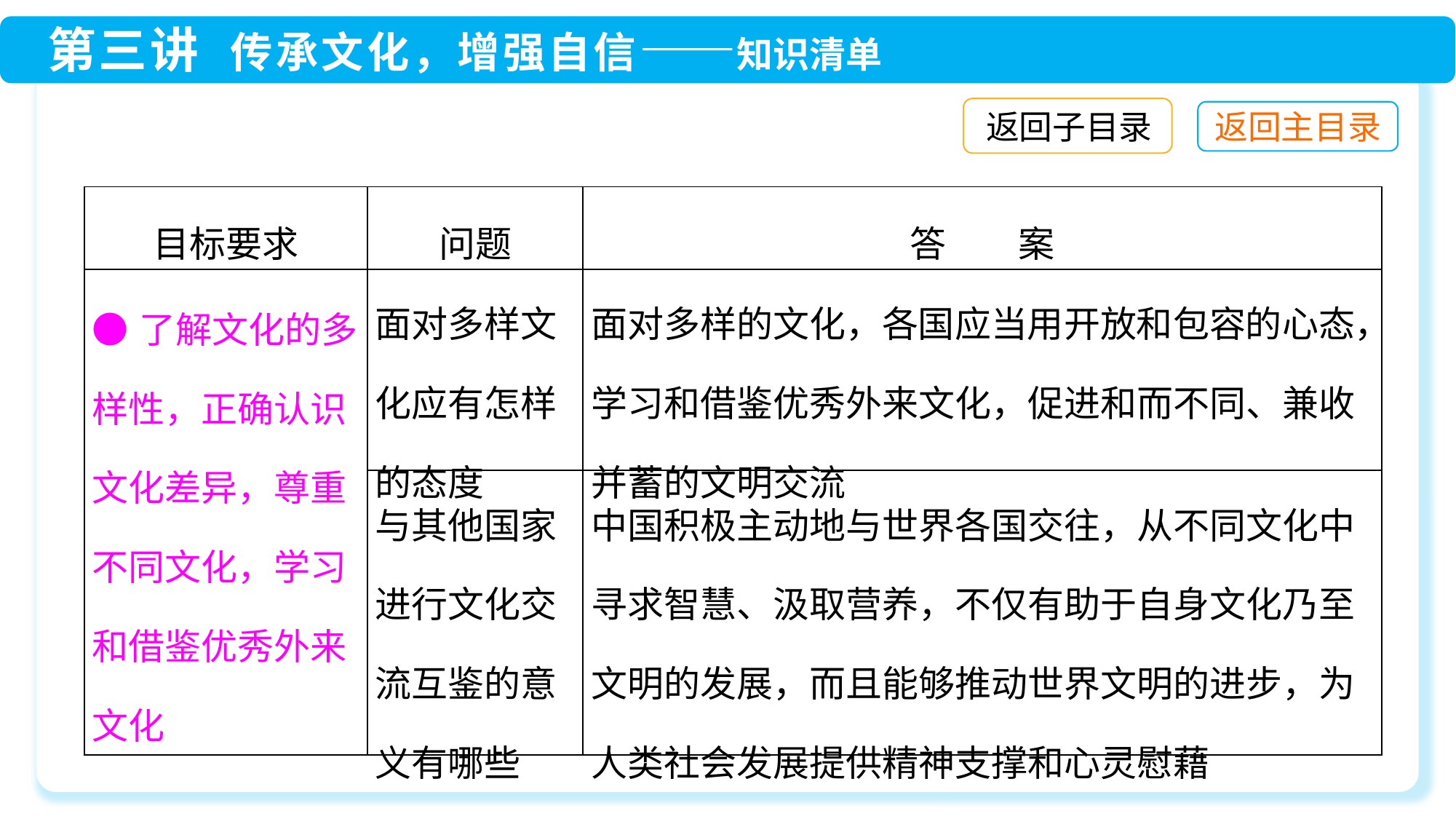

返回子目录
| 目标要求 | 问题 | 答　　案 |
| --- | --- | --- |
| ●了解文化的多样性，正确认识文化差异，尊重不同文化，学习和借鉴优秀外来文化 | 面对多样文化应有怎样的态度 | 面对多样的文化，各国应当用开放和包容的心态，学习和借鉴优秀外来文化，促进和而不同、兼收并蓄的文明交流 |
|  | 与其他国家进行文化交流互鉴的意义有哪些 | 中国积极主动地与世界各国交往，从不同文化中寻求智慧、汲取营养，不仅有助于自身文化乃至文明的发展，而且能够推动世界文明的进步，为人类社会发展提供精神支撑和心灵慰藉 |